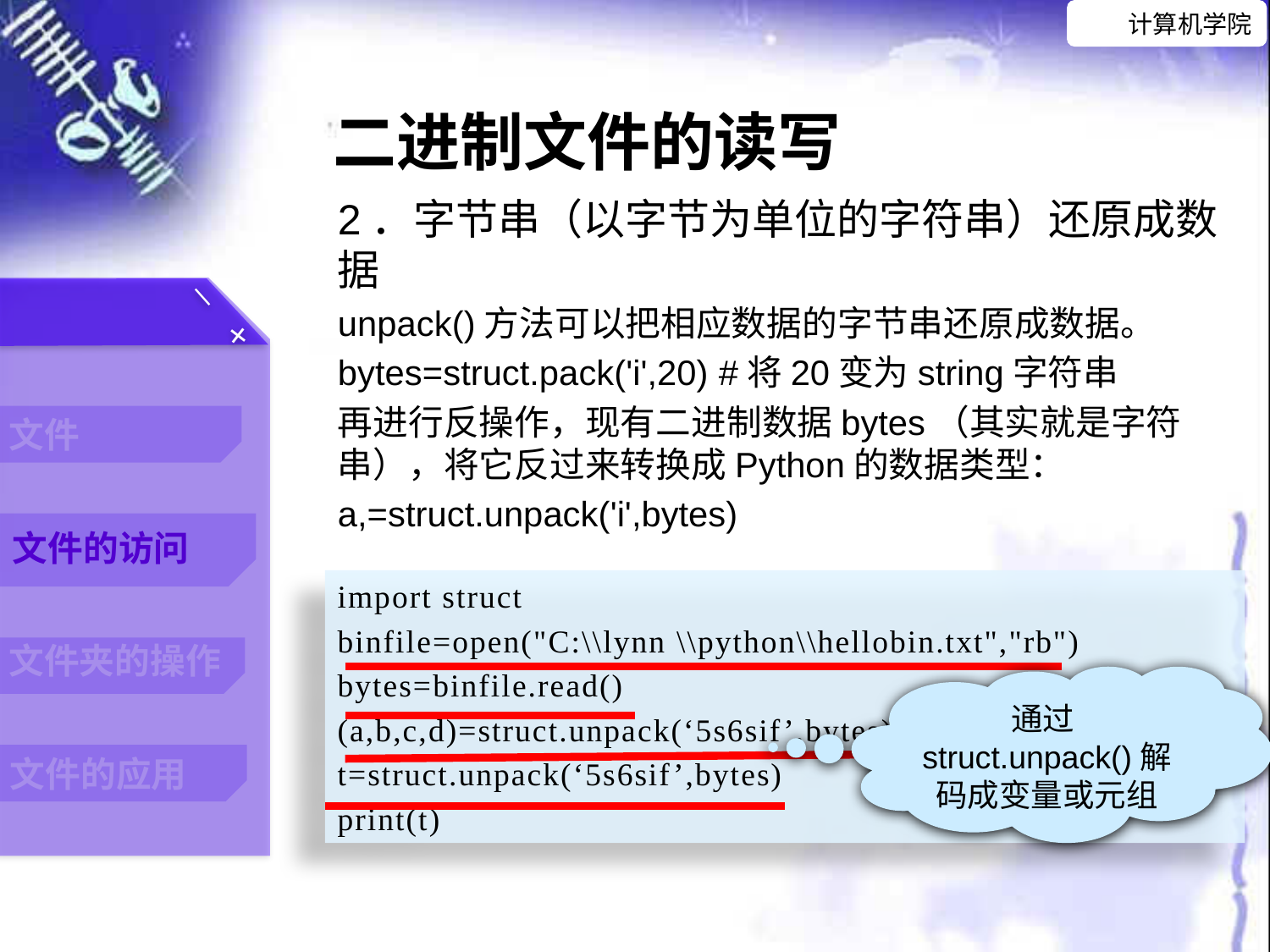

二进制文件的读写
2．字节串（以字节为单位的字符串）还原成数据
unpack()方法可以把相应数据的字节串还原成数据。
bytes=struct.pack('i',20)	#将20变为string字符串
再进行反操作，现有二进制数据bytes（其实就是字符串），将它反过来转换成Python的数据类型：
a,=struct.unpack('i',bytes)

import struct
binfile=open("C:\\lynn \\python\\hellobin.txt","rb")
bytes=binfile.read()
(a,b,c,d)=struct.unpack(‘5s6sif’,bytes)
t=struct.unpack(‘5s6sif’,bytes)
print(t)
通过struct.unpack()解码成变量或元组